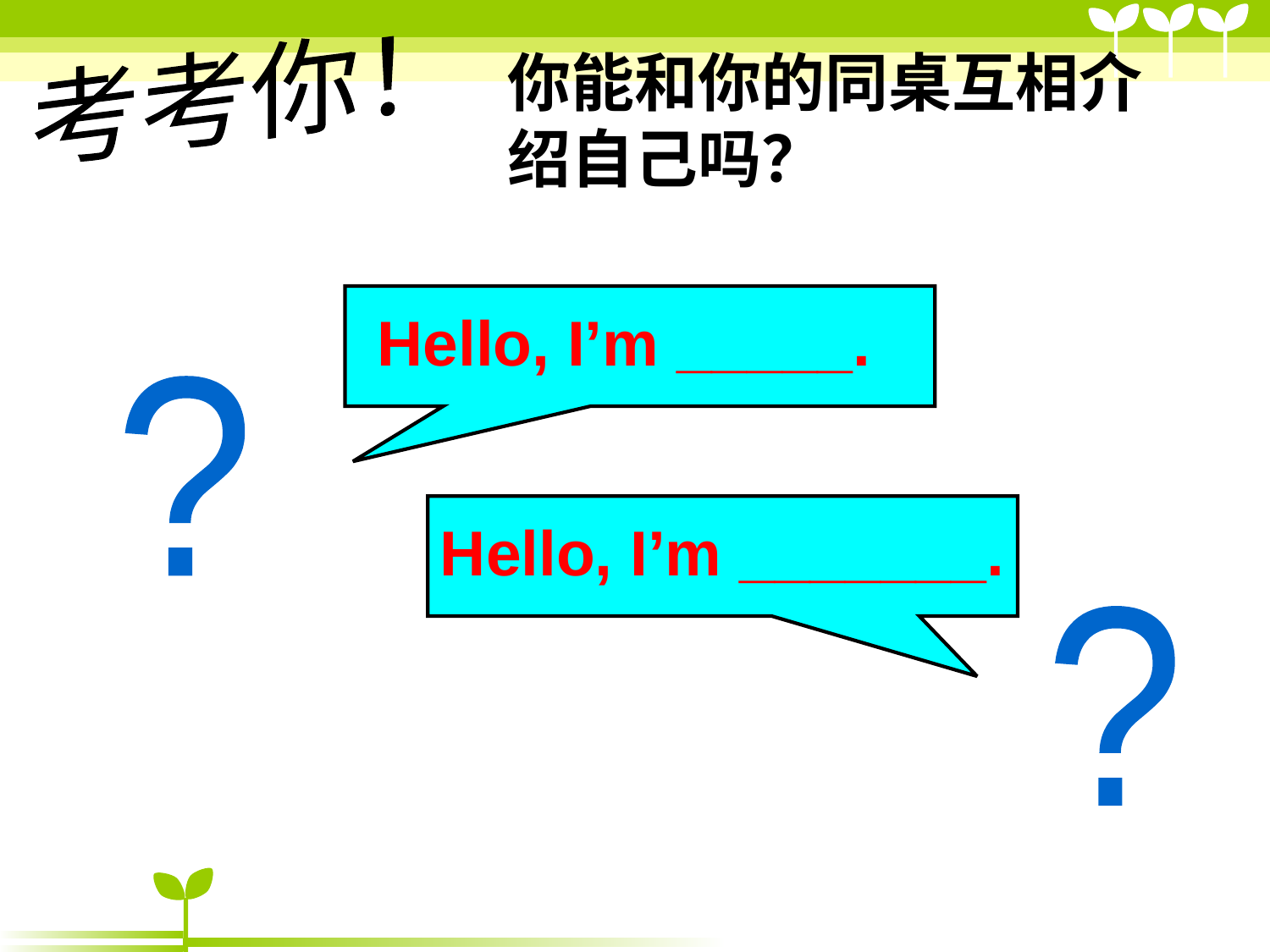

考考你！
你能和你的同桌互相介绍自己吗？

Hello, I’m _____.
?

Hello, I’m _______.
?